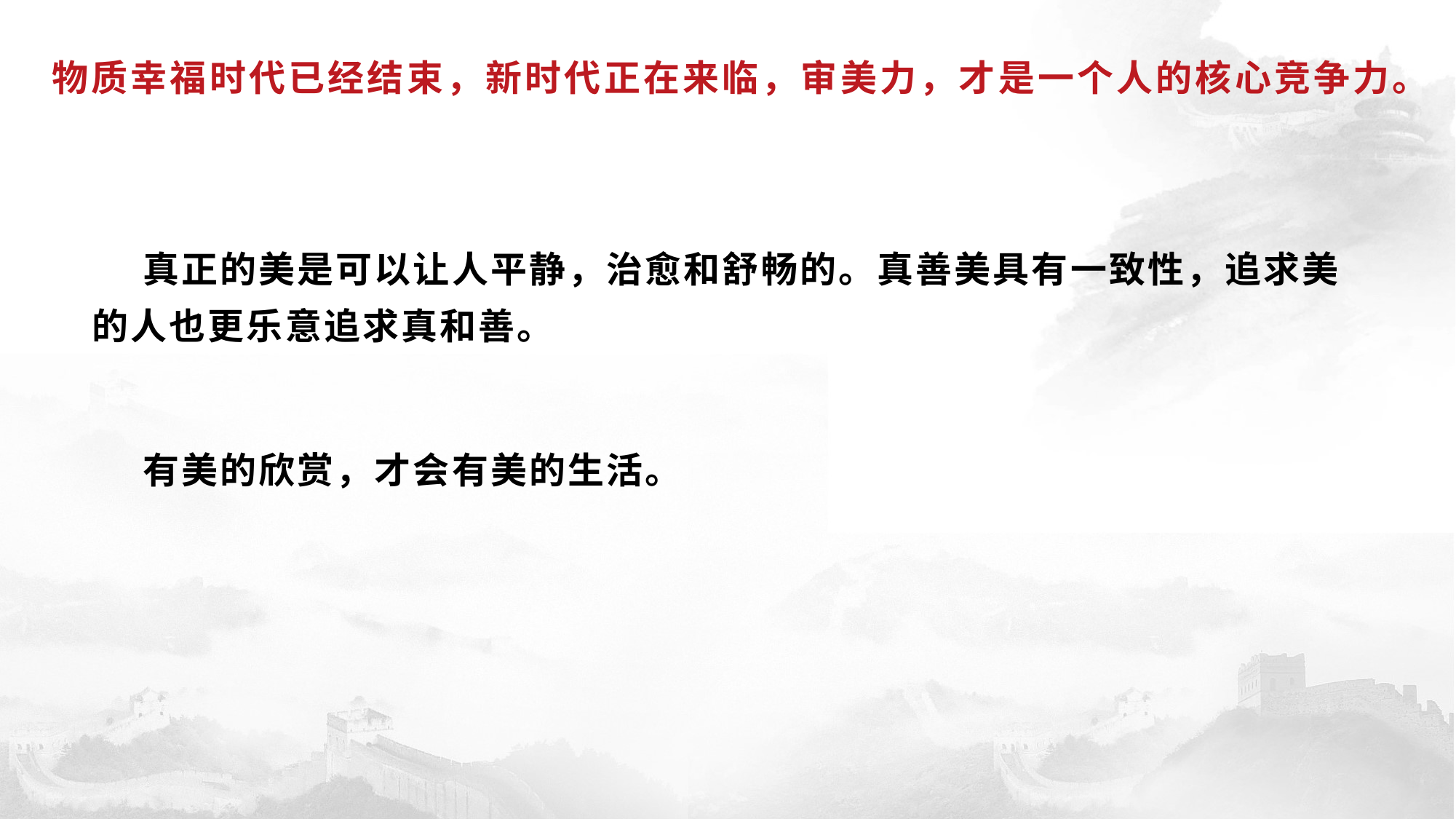

# 物质幸福时代已经结束，新时代正在来临，审美力，才是一个人的核心竞争力。

    真正的美是可以让人平静，治愈和舒畅的。真善美具有一致性，追求美的人也更乐意追求真和善。

    有美的欣赏，才会有美的生活。